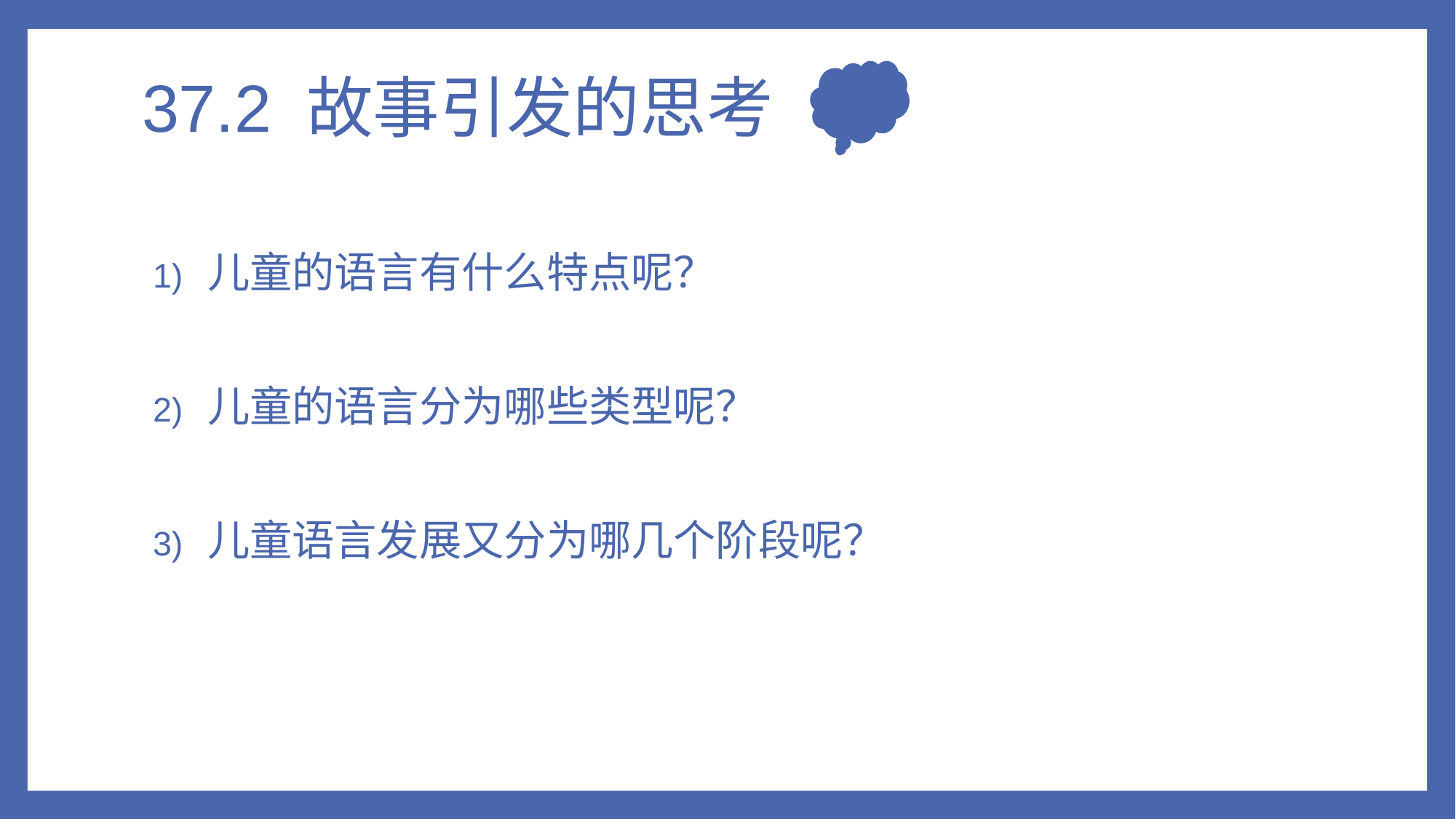

# 37.2 故事引发的思考

儿童的语言有什么特点呢？

儿童的语言分为哪些类型呢？

儿童语言发展又分为哪几个阶段呢？